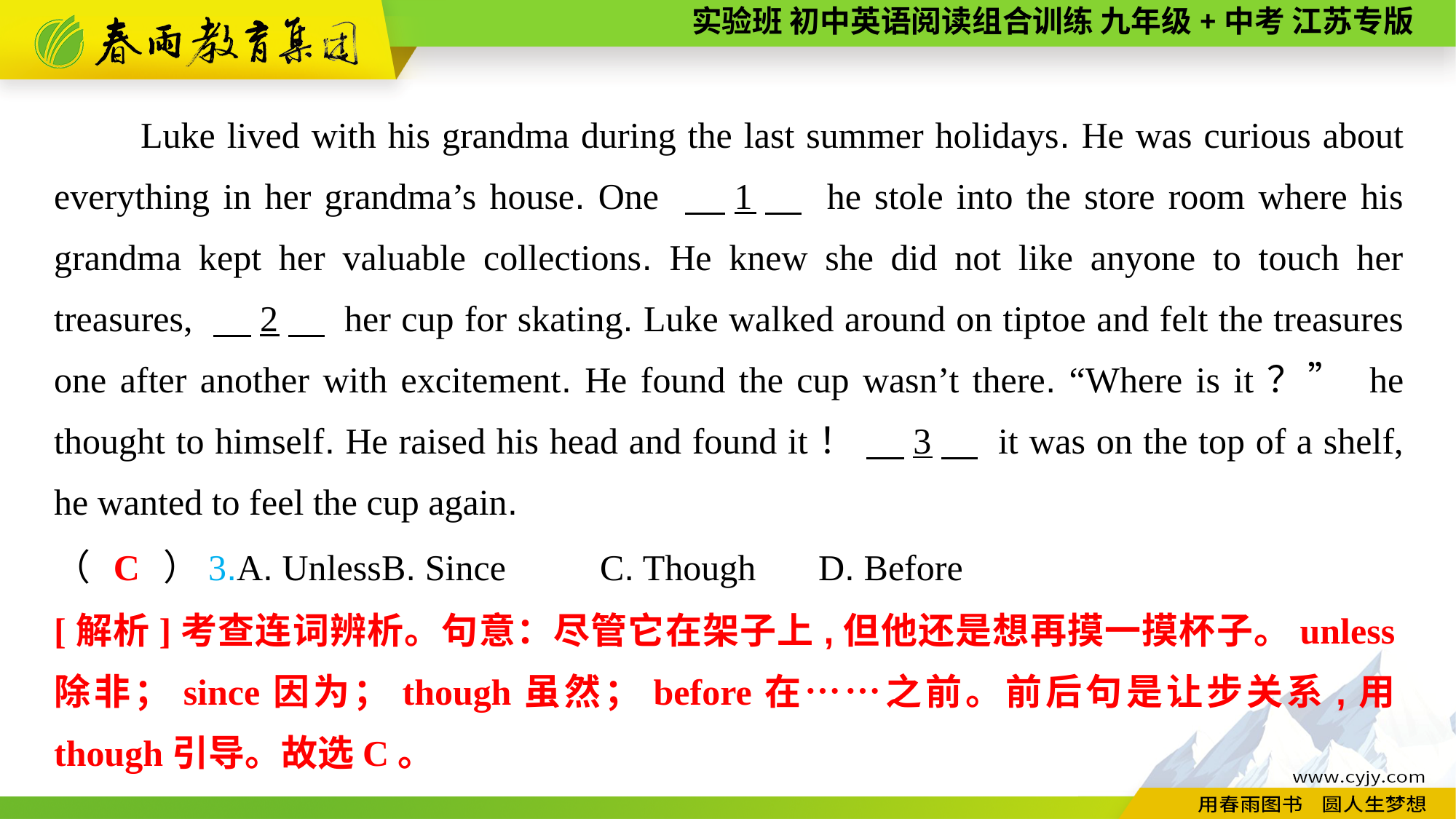

Luke lived with his grandma during the last summer holidays. He was curious about everything in her grandma’s house. One 　1　 he stole into the store room where his grandma kept her valuable collections. He knew she did not like anyone to touch her treasures, 　2　 her cup for skating. Luke walked around on tiptoe and felt the treasures one after another with excitement. He found the cup wasn’t there. “Where is it？” he thought to himself. He raised his head and found it！ 　3　 it was on the top of a shelf, he wanted to feel the cup again.
（　　）3.A. Unless	B. Since	C. Though	D. Before
C
[解析]考查连词辨析。句意：尽管它在架子上,但他还是想再摸一摸杯子。unless除非；since因为；though虽然；before在……之前。前后句是让步关系,用though引导。故选C。